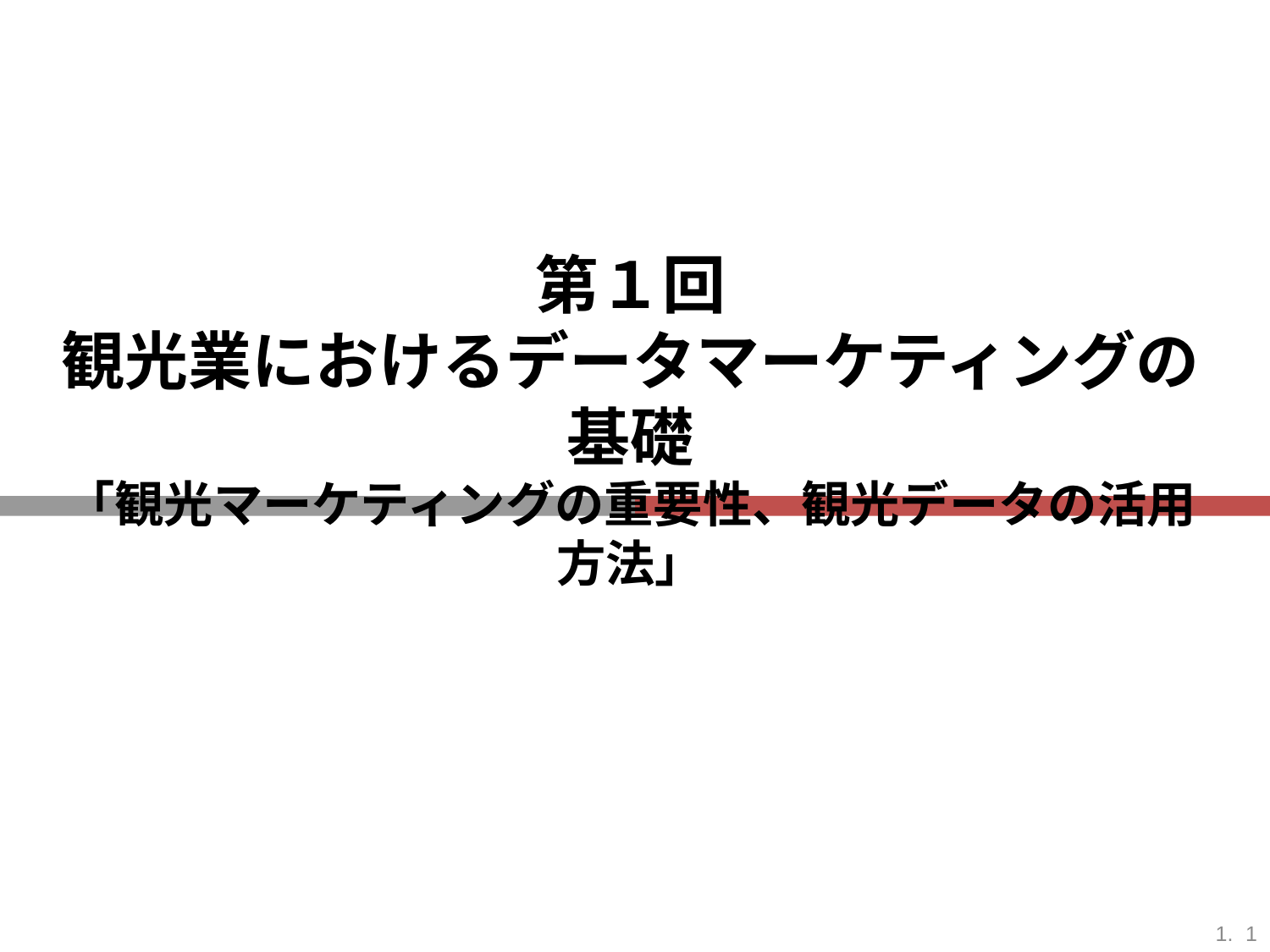

第１回
観光業におけるデータマーケティングの基礎
「観光マーケティングの重要性、観光データの活用方法」
1